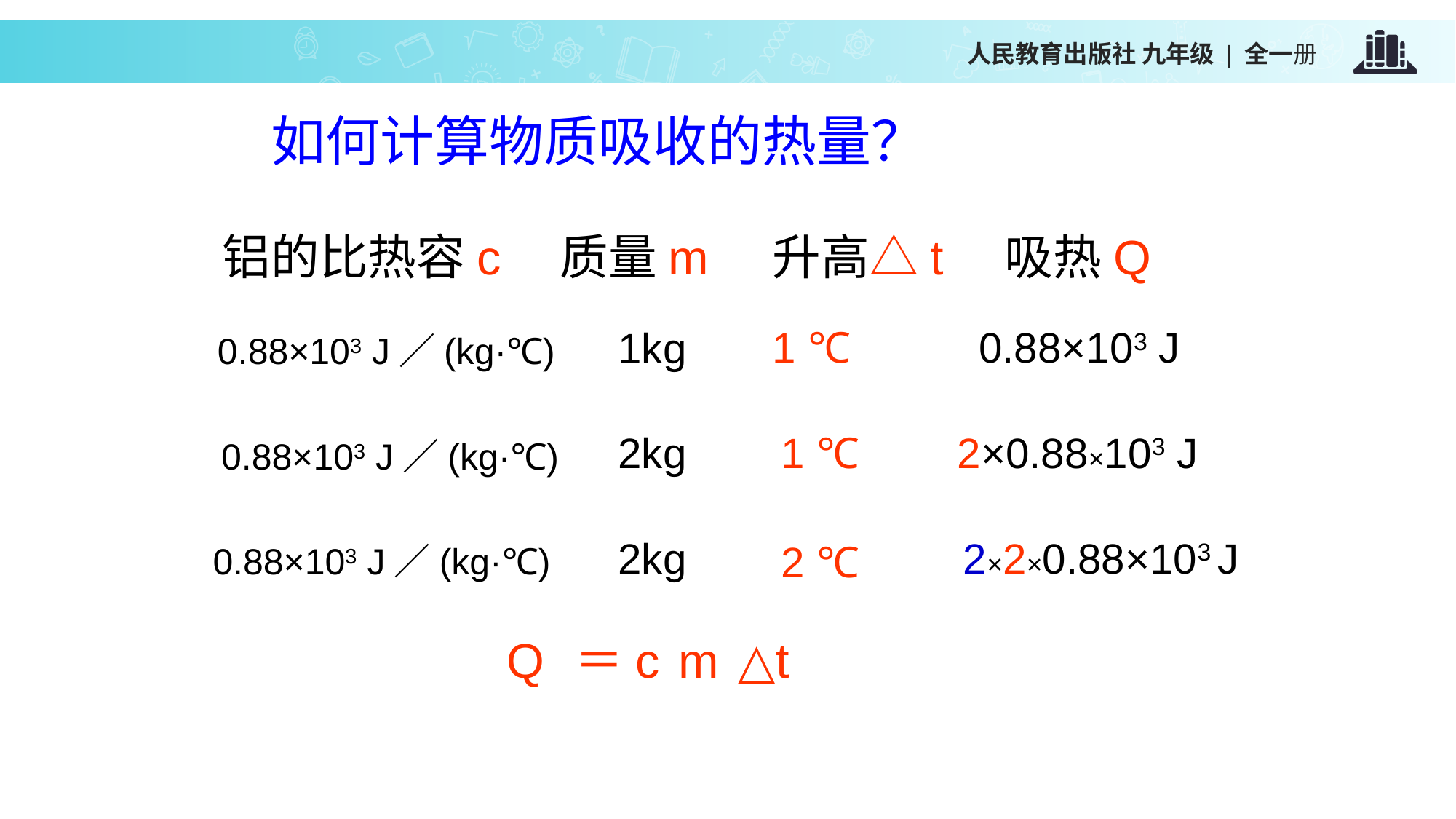

如何计算物质吸收的热量？
铝的比热容c
质量m
升高△t
吸热Q
1 ℃
0.88×103 J
1kg
0.88×103 J／(kg·℃)
1 ℃
2×0.88×103 J
2kg
0.88×103 J／(kg·℃)
2kg
2×2×0.88×103 J
2 ℃
0.88×103 J／(kg·℃)
Q
＝
c
m
△t